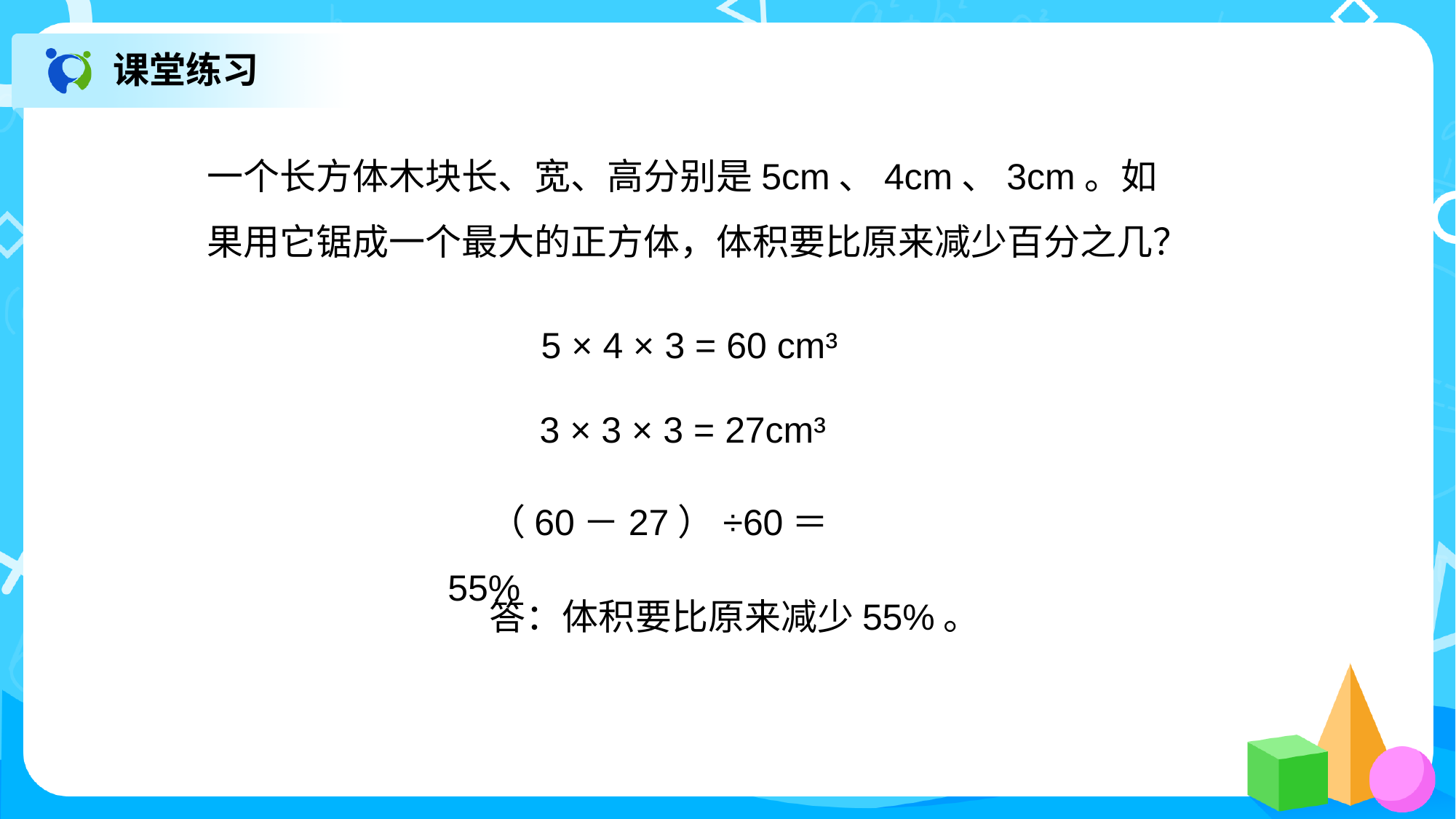

课堂练习
一个长方体木块长、宽、高分别是5cm、4cm、3cm。如果用它锯成一个最大的正方体，体积要比原来减少百分之几？
5 × 4 × 3 = 60 cm³
3 × 3 × 3 = 27cm³
    （60－27）÷60＝55%
答：体积要比原来减少55%。